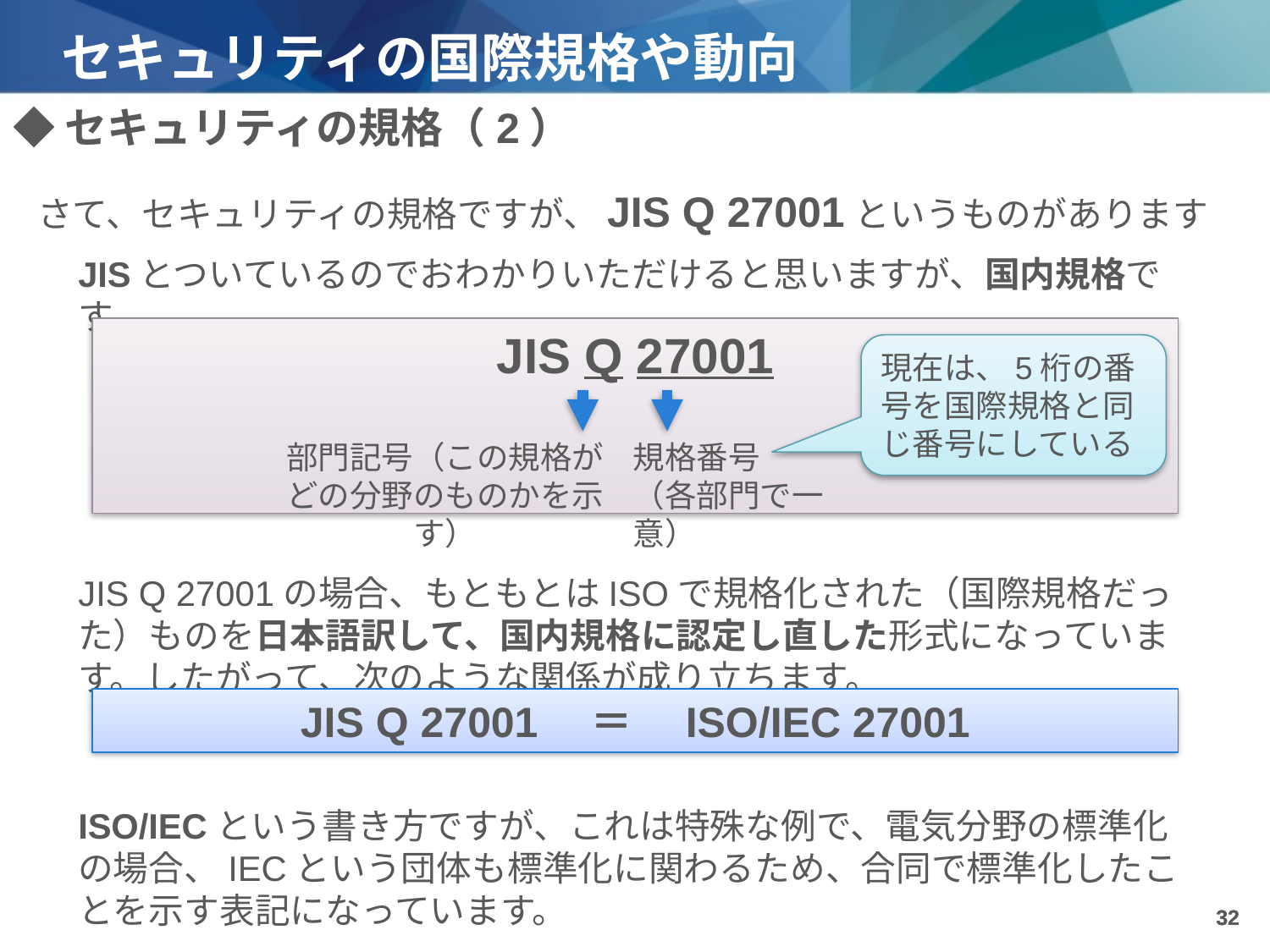

# セキュリティの国際規格や動向
◆セキュリティの規格（2）
さて、セキュリティの規格ですが、JIS Q 27001というものがあります
JISとついているのでおわかりいただけると思いますが、国内規格です。

JIS Q 27001の場合、もともとはISOで規格化された（国際規格だった）ものを日本語訳して、国内規格に認定し直した形式になっています。したがって、次のような関係が成り立ちます。

ISO/IECという書き方ですが、これは特殊な例で、電気分野の標準化の場合、IECという団体も標準化に関わるため、合同で標準化したことを示す表記になっています。

JIS Q 27001

現在は、5桁の番号を国際規格と同じ番号にしている
部門記号（この規格が
どの分野のものかを示す）
規格番号
（各部門で一意）
JIS Q 27001　＝　ISO/IEC 27001